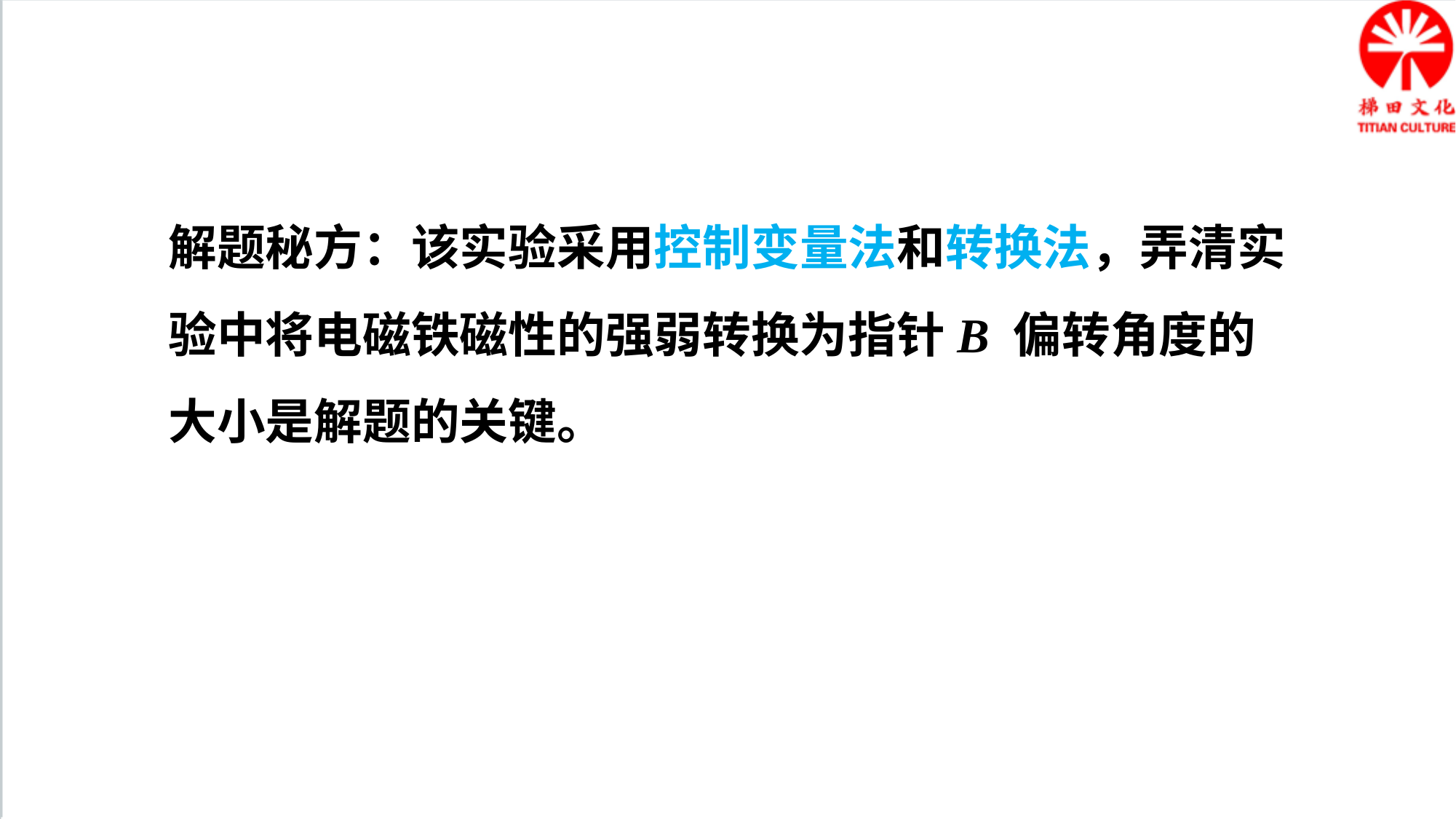

解题秘方：该实验采用控制变量法和转换法，弄清实验中将电磁铁磁性的强弱转换为指针B 偏转角度的大小是解题的关键。